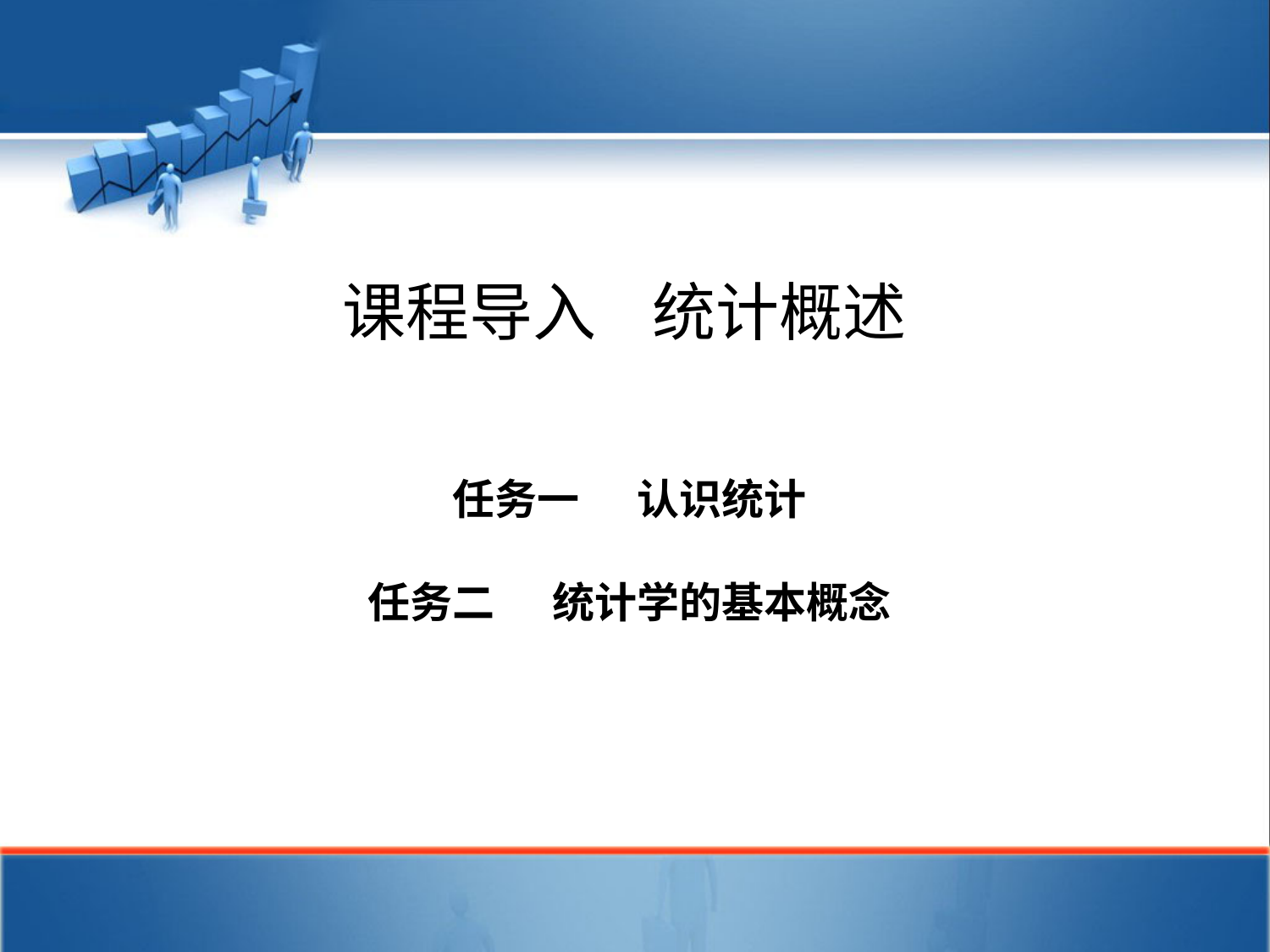

# 课程导入    统计概述
任务一      认识统计

任务二      统计学的基本概念